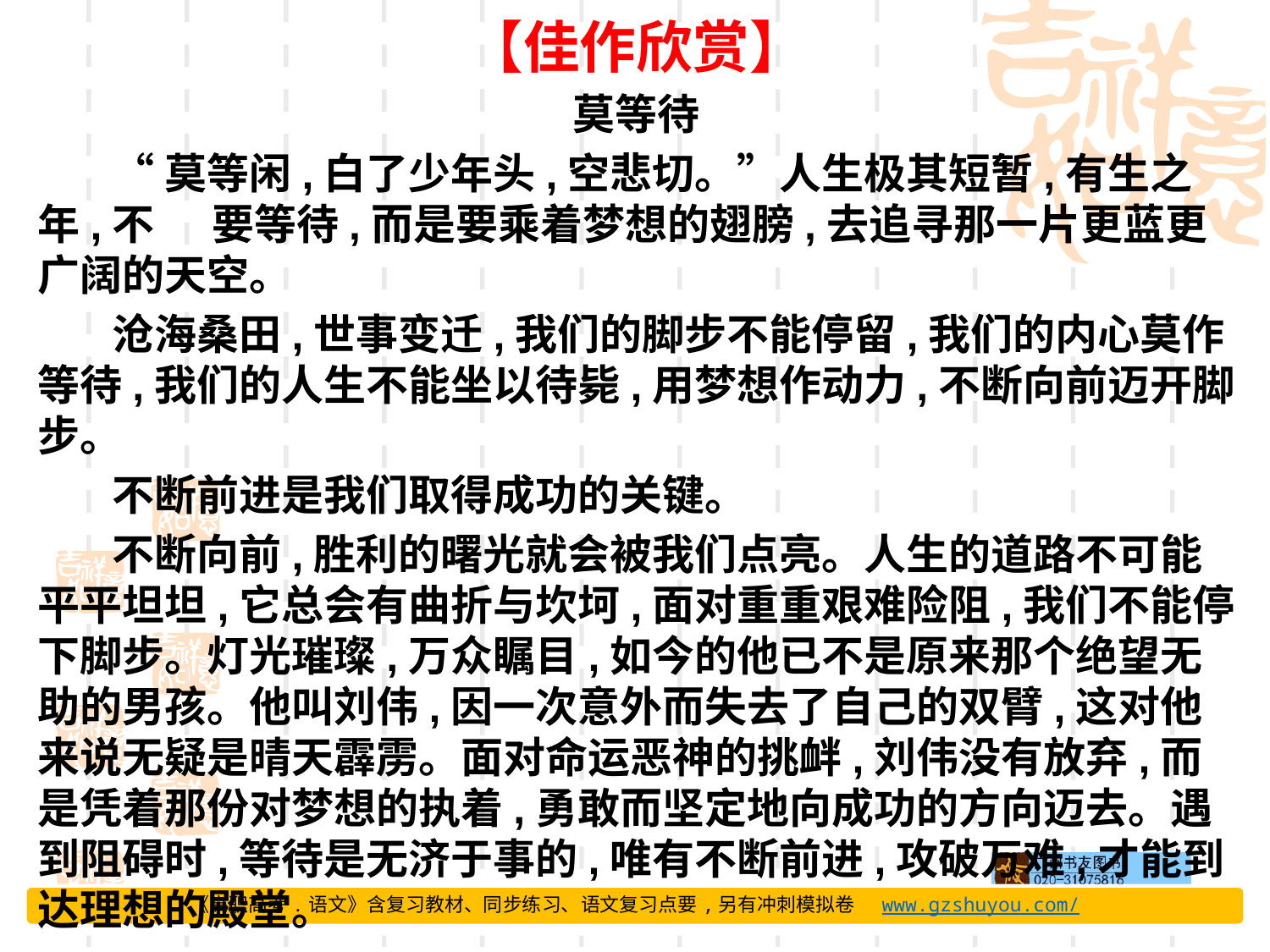

【佳作欣赏】
莫等待
“莫等闲,白了少年头,空悲切。”人生极其短暂,有生之年,不      要等待,而是要乘着梦想的翅膀,去追寻那一片更蓝更广阔的天空。
沧海桑田,世事变迁,我们的脚步不能停留,我们的内心莫作等待,我们的人生不能坐以待毙,用梦想作动力,不断向前迈开脚步。
不断前进是我们取得成功的关键。
不断向前,胜利的曙光就会被我们点亮。人生的道路不可能平平坦坦,它总会有曲折与坎坷,面对重重艰难险阻,我们不能停下脚步。灯光璀璨,万众瞩目,如今的他已不是原来那个绝望无助的男孩。他叫刘伟,因一次意外而失去了自己的双臂,这对他来说无疑是晴天霹雳。面对命运恶神的挑衅,刘伟没有放弃,而是凭着那份对梦想的执着,勇敢而坚定地向成功的方向迈去。遇到阻碍时,等待是无济于事的,唯有不断前进,攻破万难,才能到达理想的殿堂。